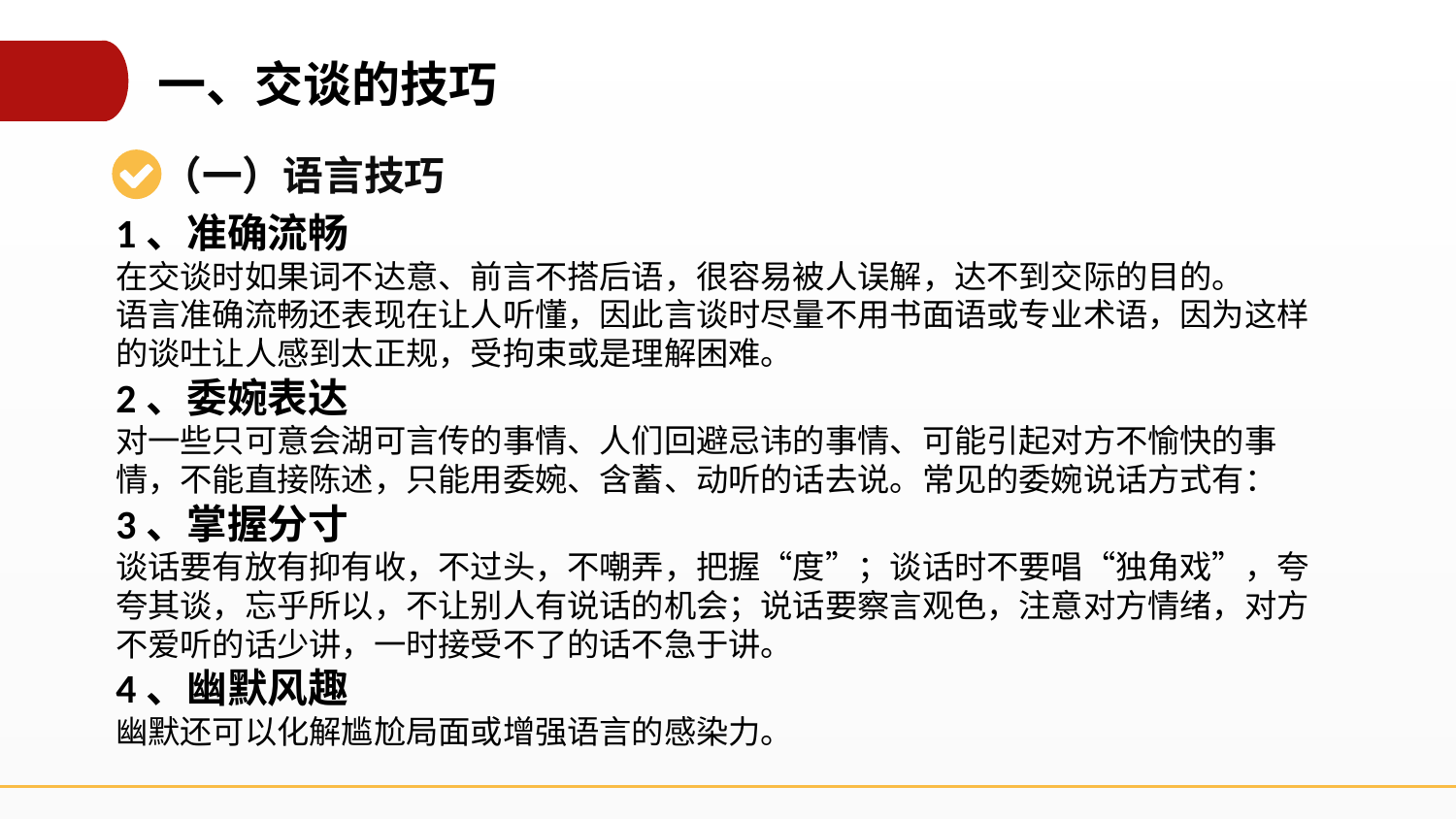

一、交谈的技巧

（一）语言技巧
1、准确流畅
在交谈时如果词不达意、前言不搭后语，很容易被人误解，达不到交际的目的。
语言准确流畅还表现在让人听懂，因此言谈时尽量不用书面语或专业术语，因为这样的谈吐让人感到太正规，受拘束或是理解困难。
2、委婉表达
对一些只可意会湖可言传的事情、人们回避忌讳的事情、可能引起对方不愉快的事情，不能直接陈述，只能用委婉、含蓄、动听的话去说。常见的委婉说话方式有：
3、掌握分寸
谈话要有放有抑有收，不过头，不嘲弄，把握“度”；谈话时不要唱“独角戏”，夸夸其谈，忘乎所以，不让别人有说话的机会；说话要察言观色，注意对方情绪，对方不爱听的话少讲，一时接受不了的话不急于讲。
4、幽默风趣
幽默还可以化解尴尬局面或增强语言的感染力。